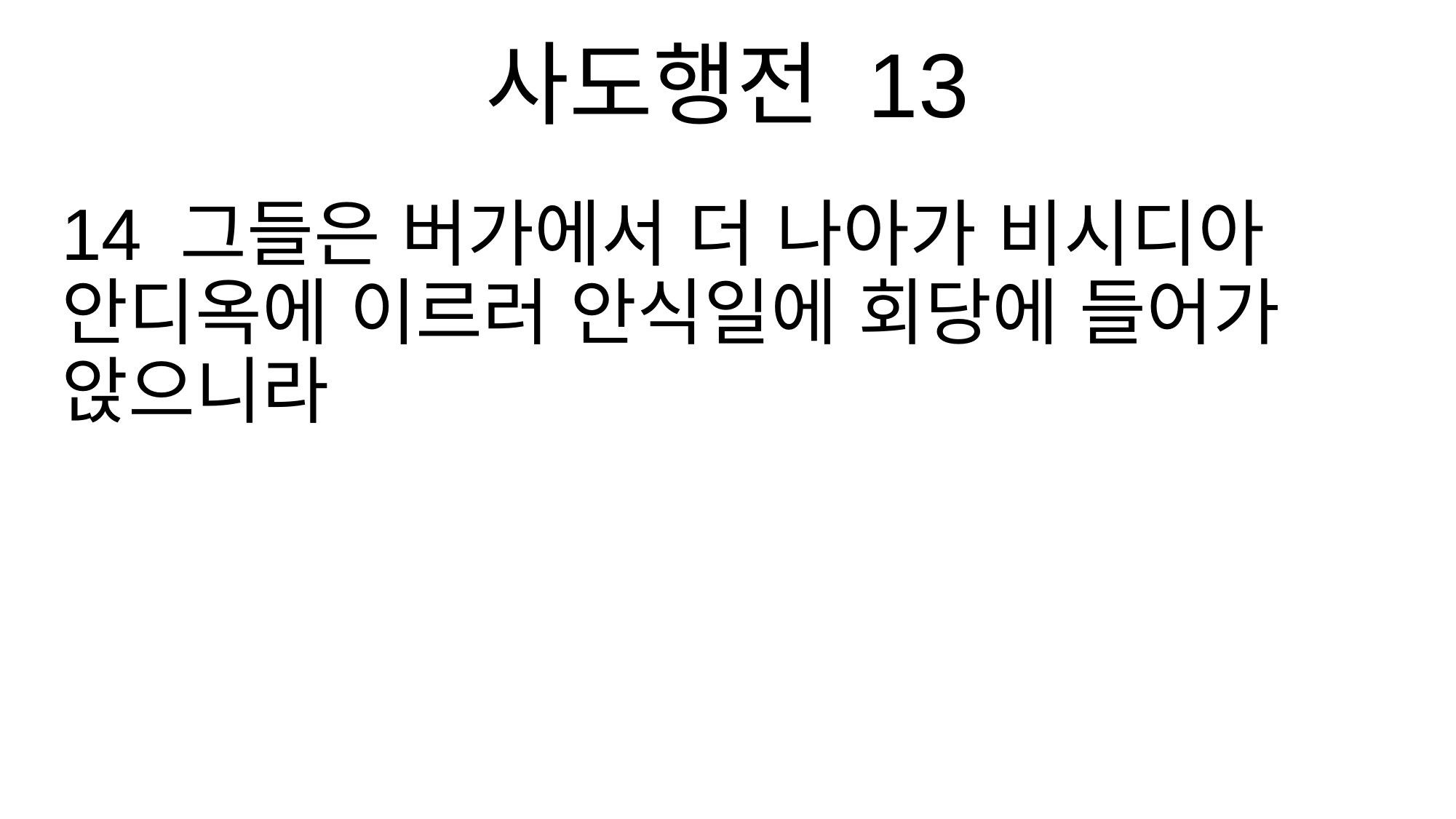

사도행전 13
14 그들은 버가에서 더 나아가 비시디아 안디옥에 이르러 안식일에 회당에 들어가 앉으니라